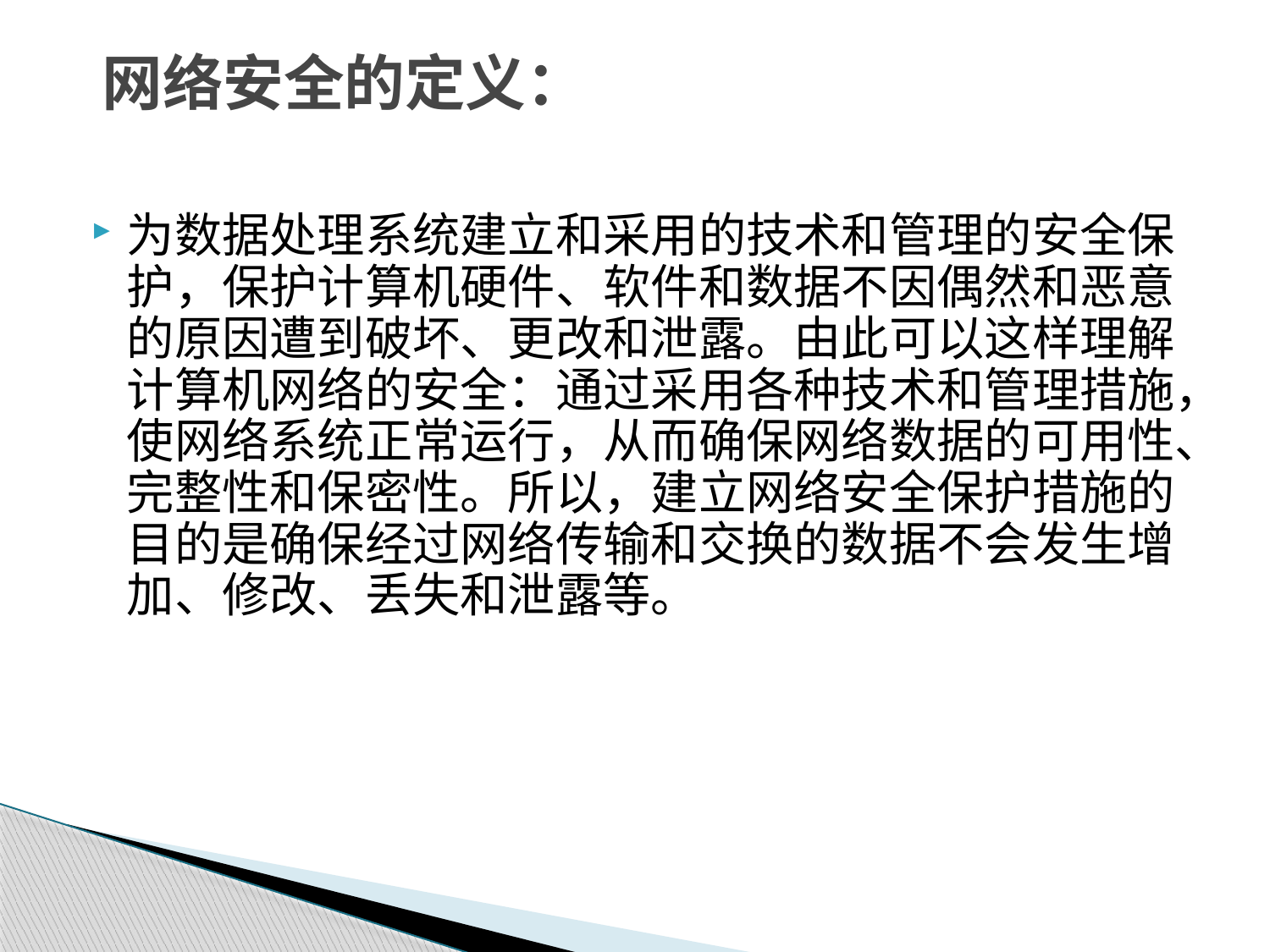

# 网络安全的定义：
为数据处理系统建立和采用的技术和管理的安全保护，保护计算机硬件、软件和数据不因偶然和恶意的原因遭到破坏、更改和泄露。由此可以这样理解计算机网络的安全：通过采用各种技术和管理措施，使网络系统正常运行，从而确保网络数据的可用性、完整性和保密性。所以，建立网络安全保护措施的目的是确保经过网络传输和交换的数据不会发生增加、修改、丢失和泄露等。